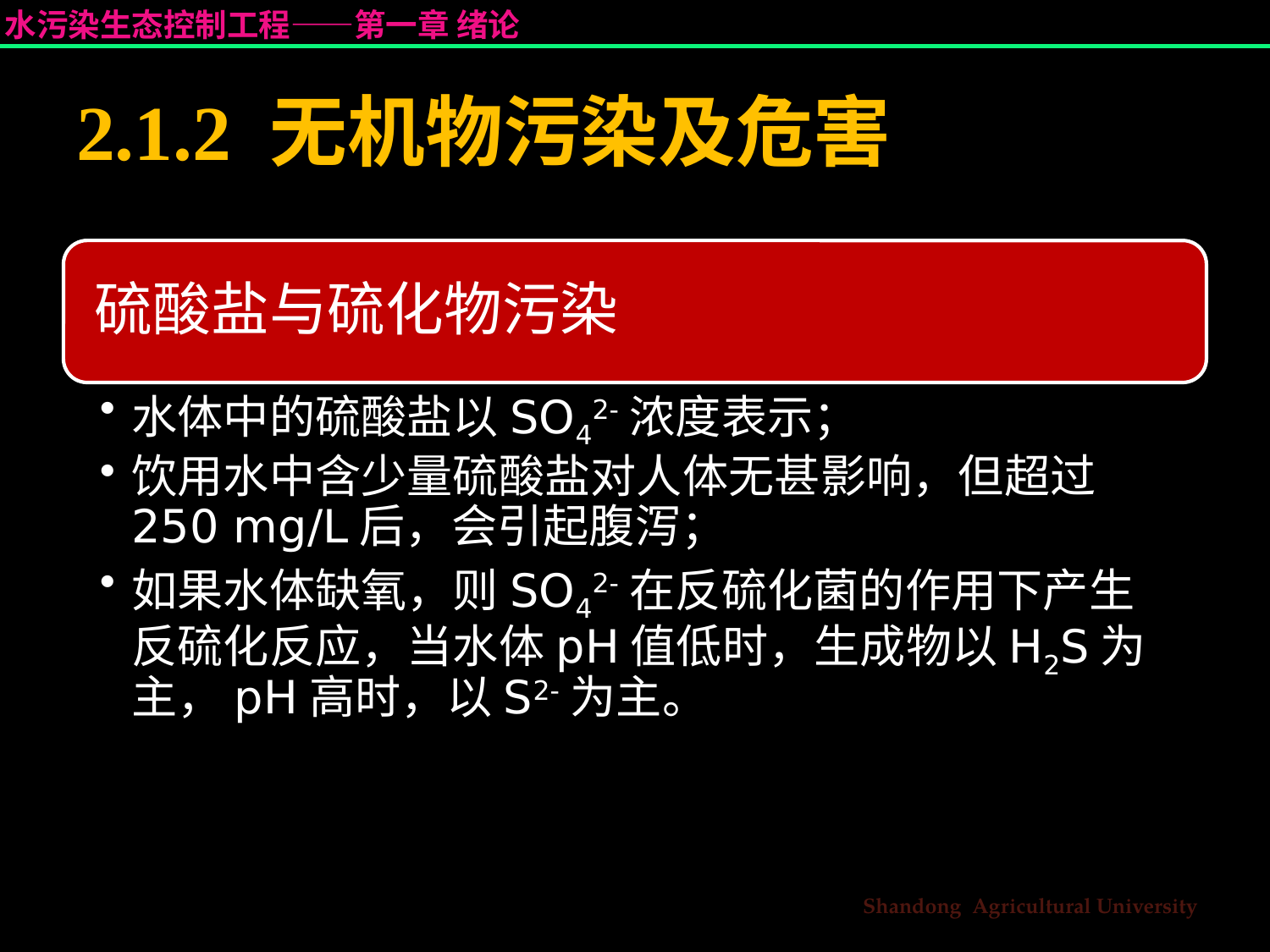

# 2.1.2 无机物污染及危害
硫酸盐与硫化物污染
水体中的硫酸盐以SO42-浓度表示；
饮用水中含少量硫酸盐对人体无甚影响，但超过250 mg/L后，会引起腹泻；
如果水体缺氧，则SO42-在反硫化菌的作用下产生反硫化反应，当水体pH值低时，生成物以H2S为主，pH高时，以S2-为主。